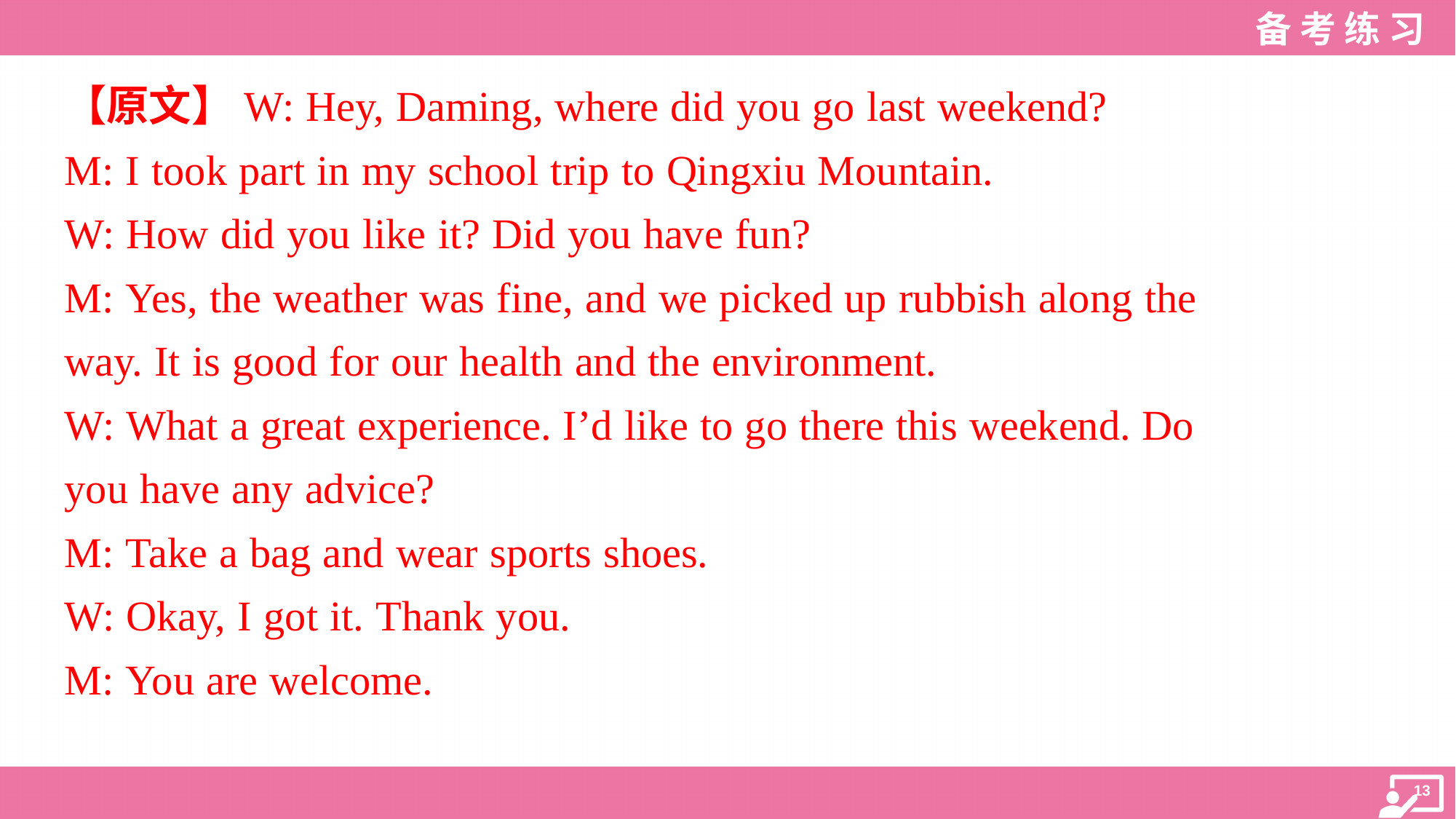

【原文】W: Hey, Daming, where did you go last weekend?
M: I took part in my school trip to Qingxiu Mountain.
W: How did you like it? Did you have fun?
M: Yes, the weather was fine, and we picked up rubbish along the
way. It is good for our health and the environment.
W: What a great experience. I’d like to go there this weekend. Do
you have any advice?
M: Take a bag and wear sports shoes.
W: Okay, I got it. Thank you.
M: You are welcome.